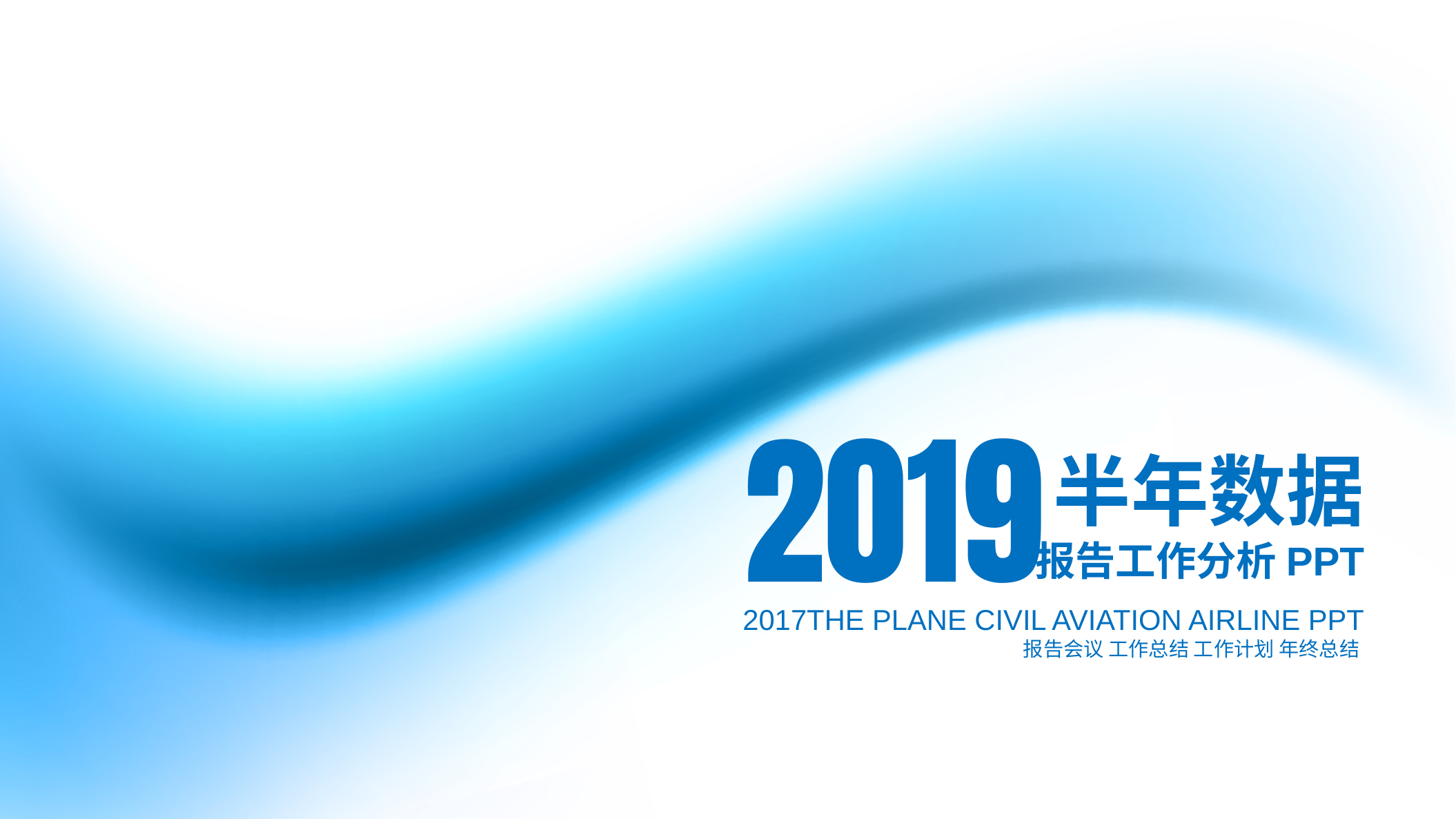

2019
半年数据
报告工作分析PPT
2017THE PLANE CIVIL AVIATION AIRLINE PPT
报告会议 工作总结 工作计划 年终总结